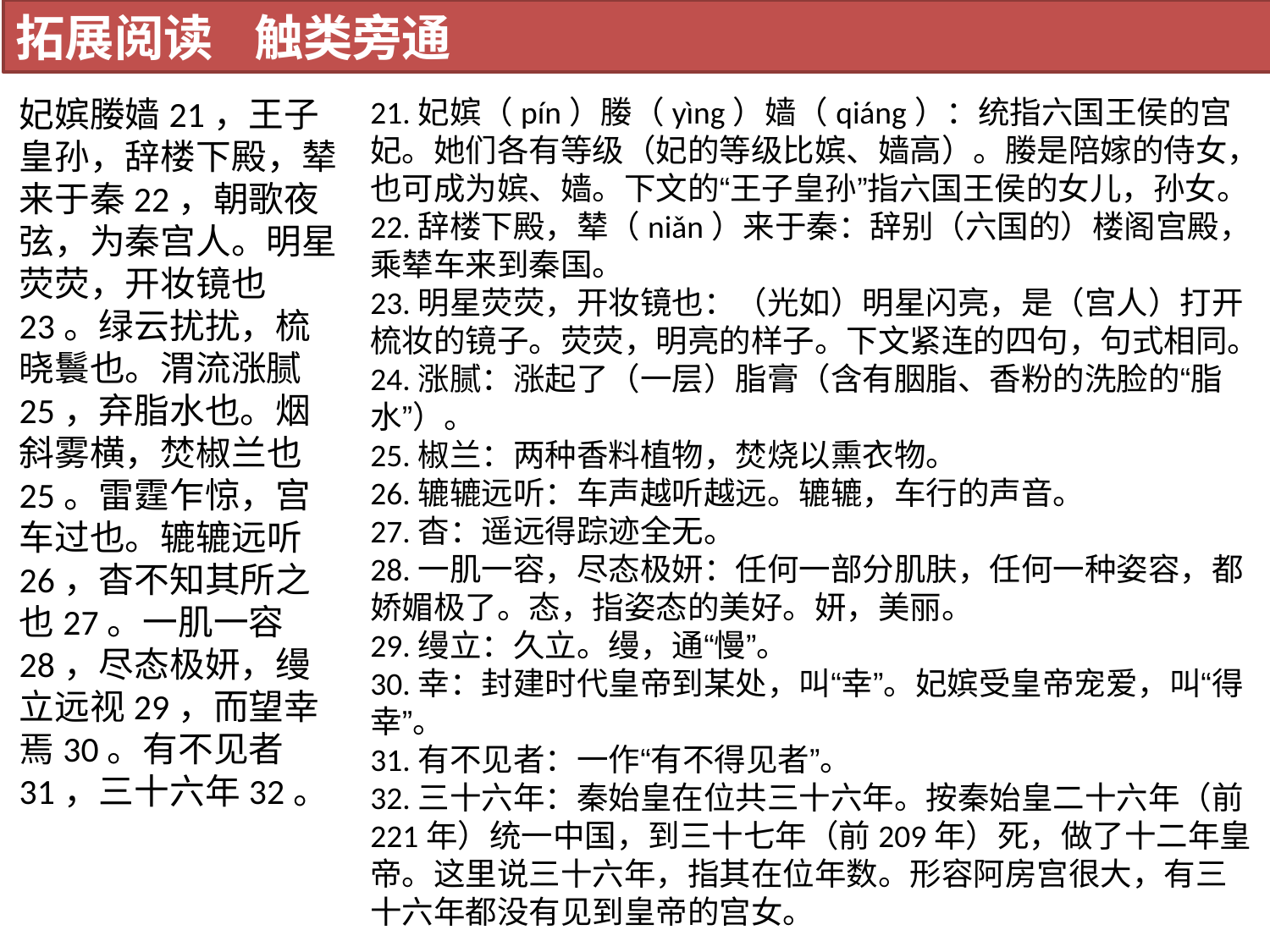

拓展阅读   触类旁通
妃嫔媵嫱21，王子皇孙，辞楼下殿，辇来于秦22，朝歌夜弦，为秦宫人。明星荧荧，开妆镜也23。绿云扰扰，梳晓鬟也。渭流涨腻25，弃脂水也。烟斜雾横，焚椒兰也25。雷霆乍惊，宫车过也。辘辘远听26，杳不知其所之也27。一肌一容28，尽态极妍，缦立远视29，而望幸焉30。有不见者31，三十六年32。

21.妃嫔（pín）媵（yìng）嫱（qiáng）：统指六国王侯的宫妃。她们各有等级（妃的等级比嫔、嫱高）。媵是陪嫁的侍女，也可成为嫔、嫱。下文的“王子皇孙”指六国王侯的女儿，孙女。
22.辞楼下殿，辇（niǎn）来于秦：辞别（六国的）楼阁宫殿，乘辇车来到秦国。
23.明星荧荧，开妆镜也：（光如）明星闪亮，是（宫人）打开梳妆的镜子。荧荧，明亮的样子。下文紧连的四句，句式相同。
24.涨腻：涨起了（一层）脂膏（含有胭脂、香粉的洗脸的“脂水”）。
25.椒兰：两种香料植物，焚烧以熏衣物。
26.辘辘远听：车声越听越远。辘辘，车行的声音。
27.杳：遥远得踪迹全无。
28.一肌一容，尽态极妍：任何一部分肌肤，任何一种姿容，都娇媚极了。态，指姿态的美好。妍，美丽。
29.缦立：久立。缦，通“慢”。
30.幸：封建时代皇帝到某处，叫“幸”。妃嫔受皇帝宠爱，叫“得幸”。
31.有不见者：一作“有不得见者”。
32.三十六年：秦始皇在位共三十六年。按秦始皇二十六年（前221年）统一中国，到三十七年（前209年）死，做了十二年皇帝。这里说三十六年，指其在位年数。形容阿房宫很大，有三十六年都没有见到皇帝的宫女。